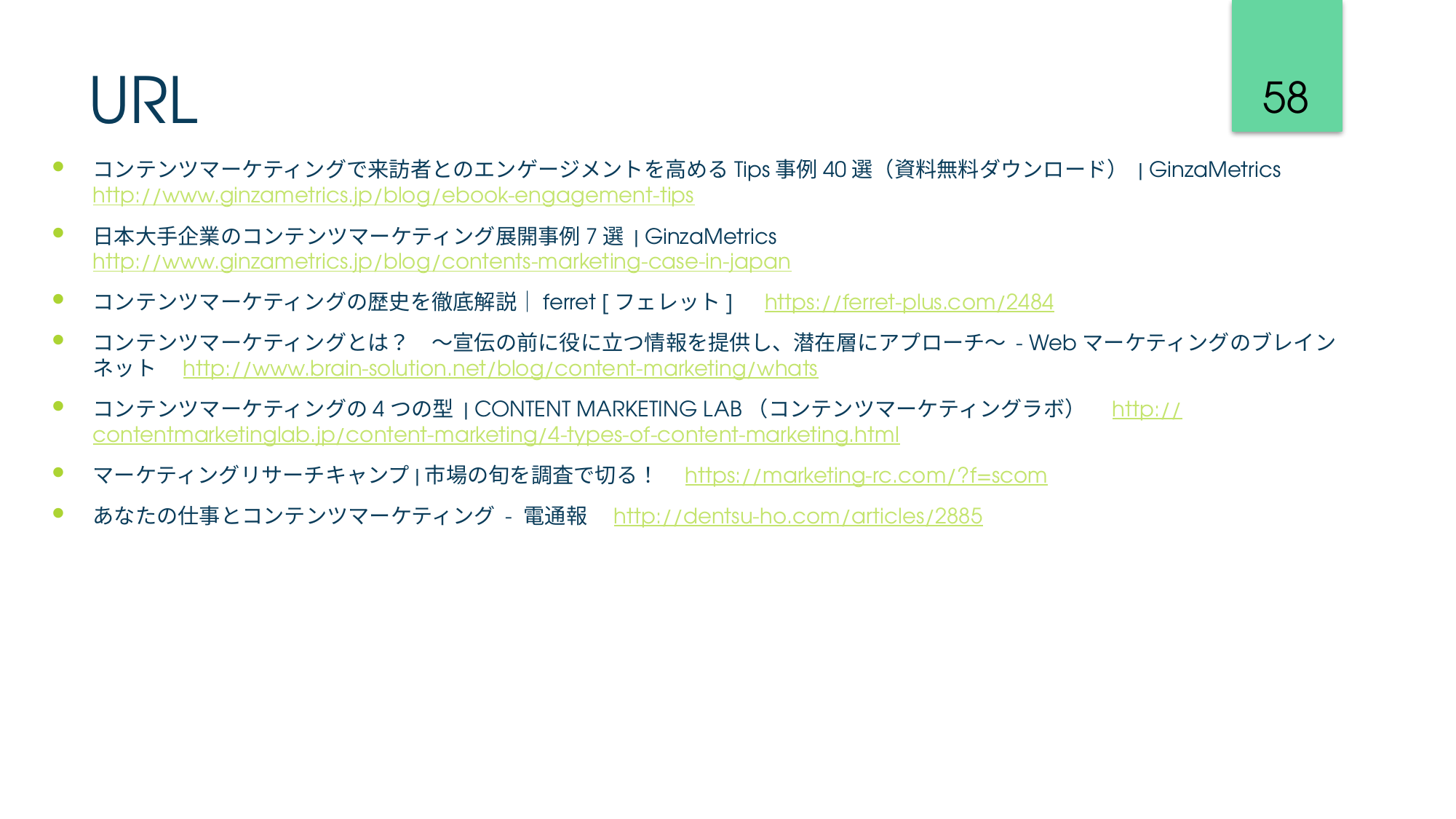

58
# URL
コンテンツマーケティングで来訪者とのエンゲージメントを高めるTips事例40選（資料無料ダウンロード） | GinzaMetrics　http://www.ginzametrics.jp/blog/ebook-engagement-tips
日本大手企業のコンテンツマーケティング展開事例7選 | GinzaMetrics　http://www.ginzametrics.jp/blog/contents-marketing-case-in-japan
コンテンツマーケティングの歴史を徹底解説｜ferret [フェレット]　https://ferret-plus.com/2484
コンテンツマーケティングとは？　～宣伝の前に役に立つ情報を提供し、潜在層にアプローチ～ - Webマーケティングのブレインネット　http://www.brain-solution.net/blog/content-marketing/whats
コンテンツマーケティングの4つの型 | CONTENT MARKETING LAB（コンテンツマーケティングラボ）　http://contentmarketinglab.jp/content-marketing/4-types-of-content-marketing.html
マーケティングリサーチキャンプ|市場の旬を調査で切る！　https://marketing-rc.com/?f=scom
あなたの仕事とコンテンツマーケティング - 電通報　http://dentsu-ho.com/articles/2885